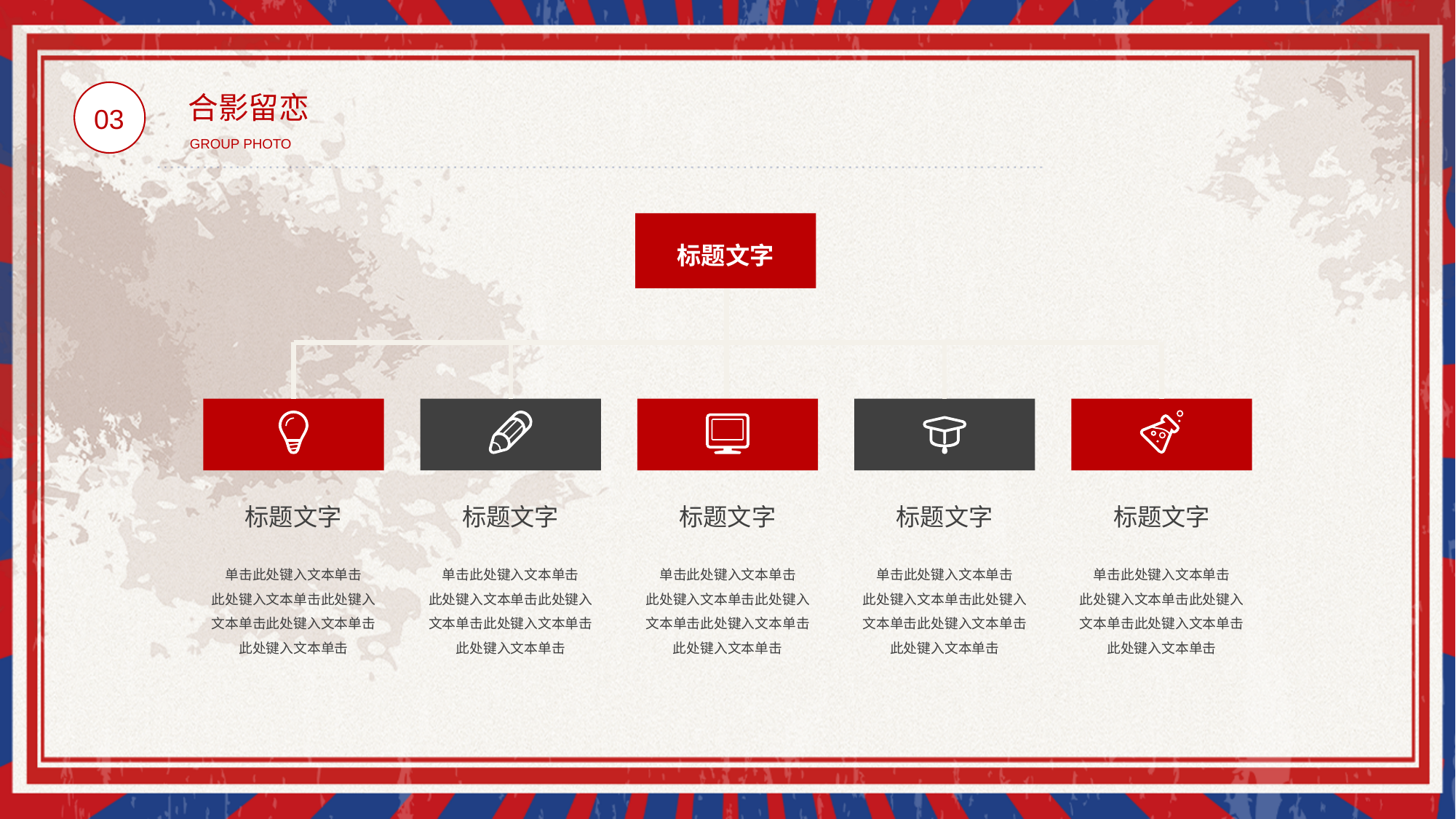

BY YUSHEN

合影留恋
03
GROUP PHOTO
标题文字

标题文字
单击此处键入文本单击
此处键入文本单击此处键入文本单击此处键入文本单击此处键入文本单击

标题文字
单击此处键入文本单击
此处键入文本单击此处键入文本单击此处键入文本单击此处键入文本单击

标题文字
单击此处键入文本单击
此处键入文本单击此处键入文本单击此处键入文本单击此处键入文本单击

标题文字
单击此处键入文本单击
此处键入文本单击此处键入文本单击此处键入文本单击此处键入文本单击

标题文字
单击此处键入文本单击
此处键入文本单击此处键入文本单击此处键入文本单击此处键入文本单击